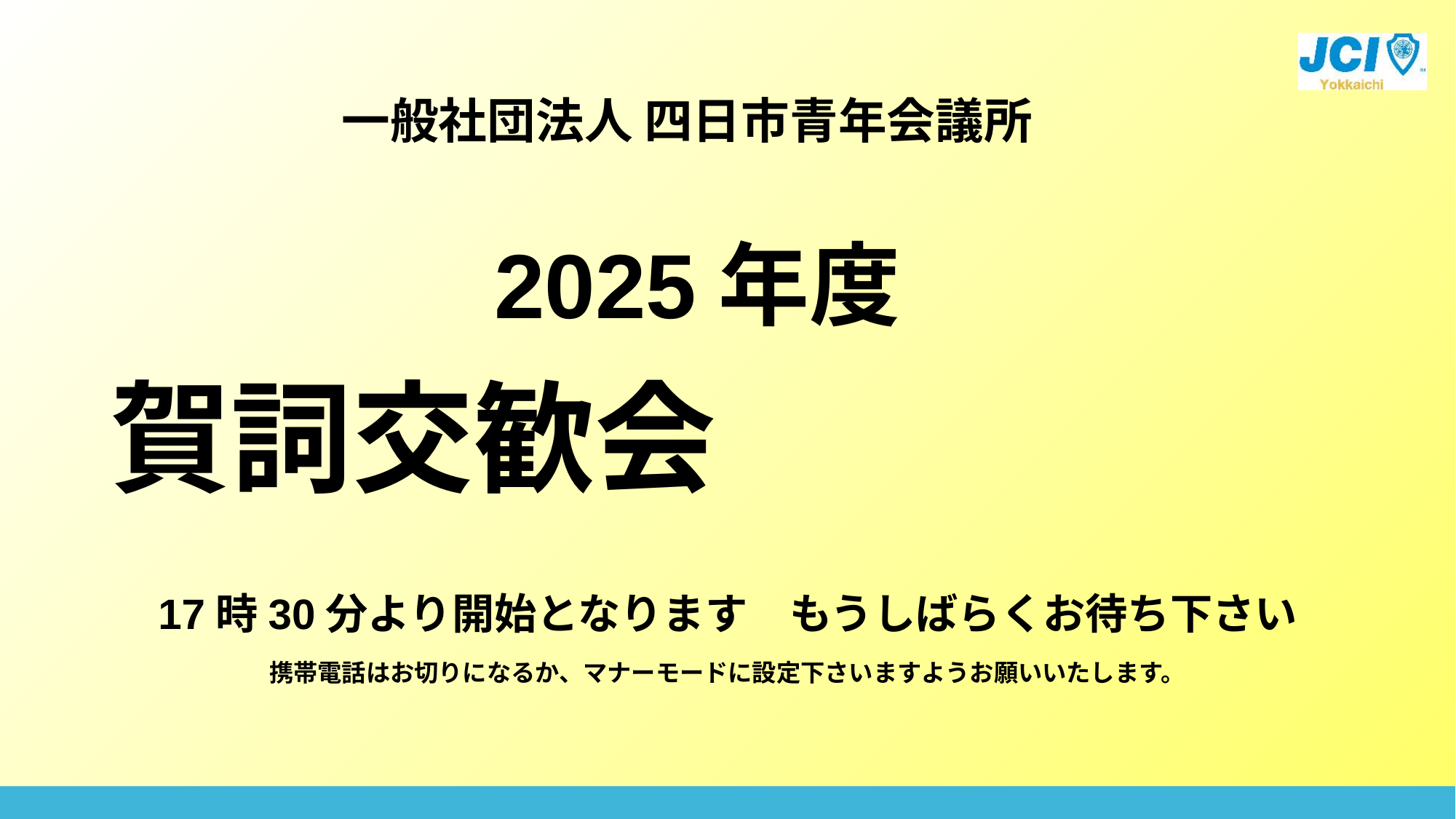

一般社団法人 四日市青年会議所
2025年度
賀詞交歓会
17時30分より開始となります　もうしばらくお待ち下さい
携帯電話はお切りになるか、マナーモードに設定下さいますようお願いいたします。